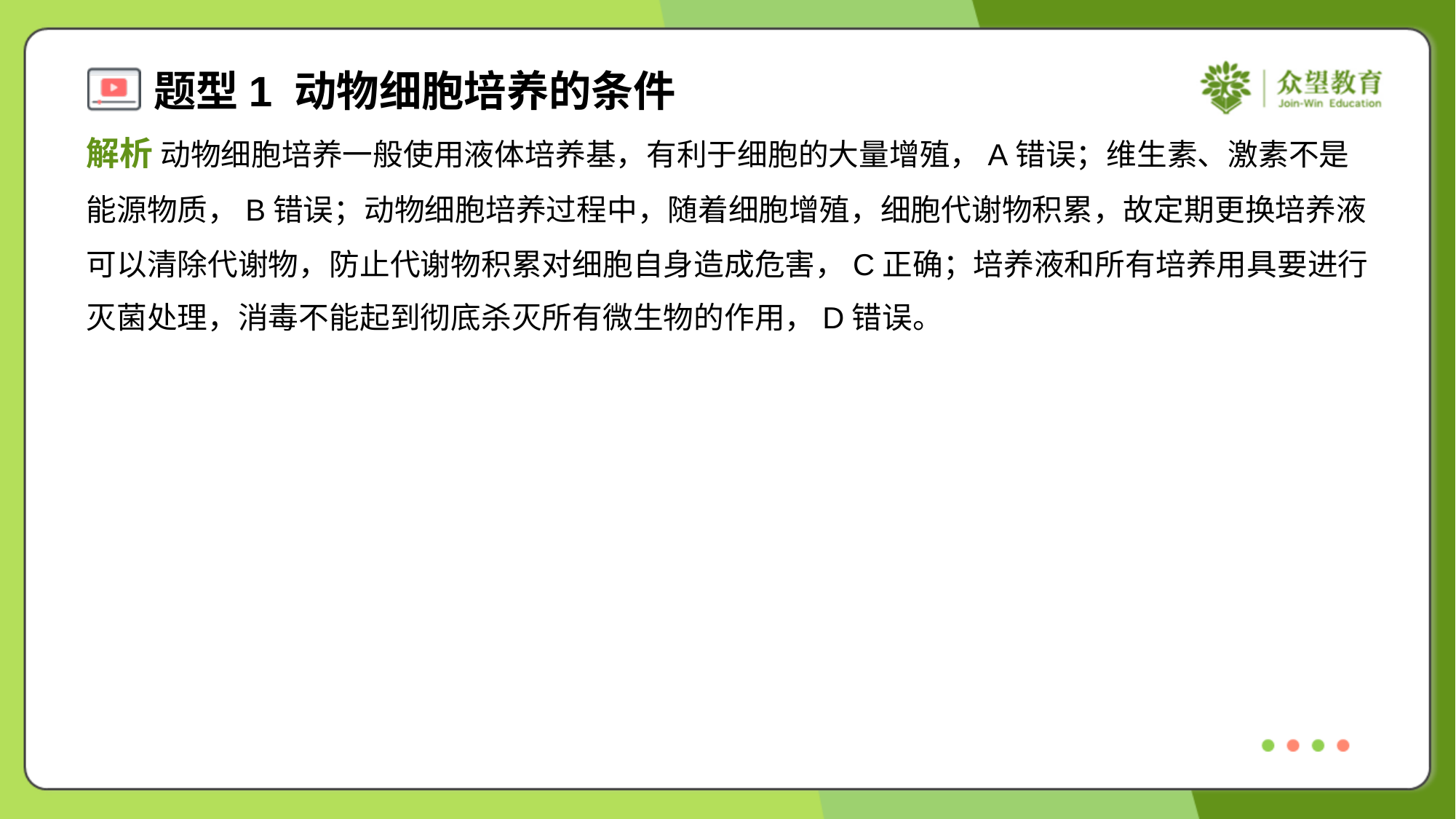

解析 动物细胞培养一般使用液体培养基，有利于细胞的大量增殖，A错误；维生素、激素不是
能源物质，B错误；动物细胞培养过程中，随着细胞增殖，细胞代谢物积累，故定期更换培养液
可以清除代谢物，防止代谢物积累对细胞自身造成危害，C正确；培养液和所有培养用具要进行
灭菌处理，消毒不能起到彻底杀灭所有微生物的作用，D错误。